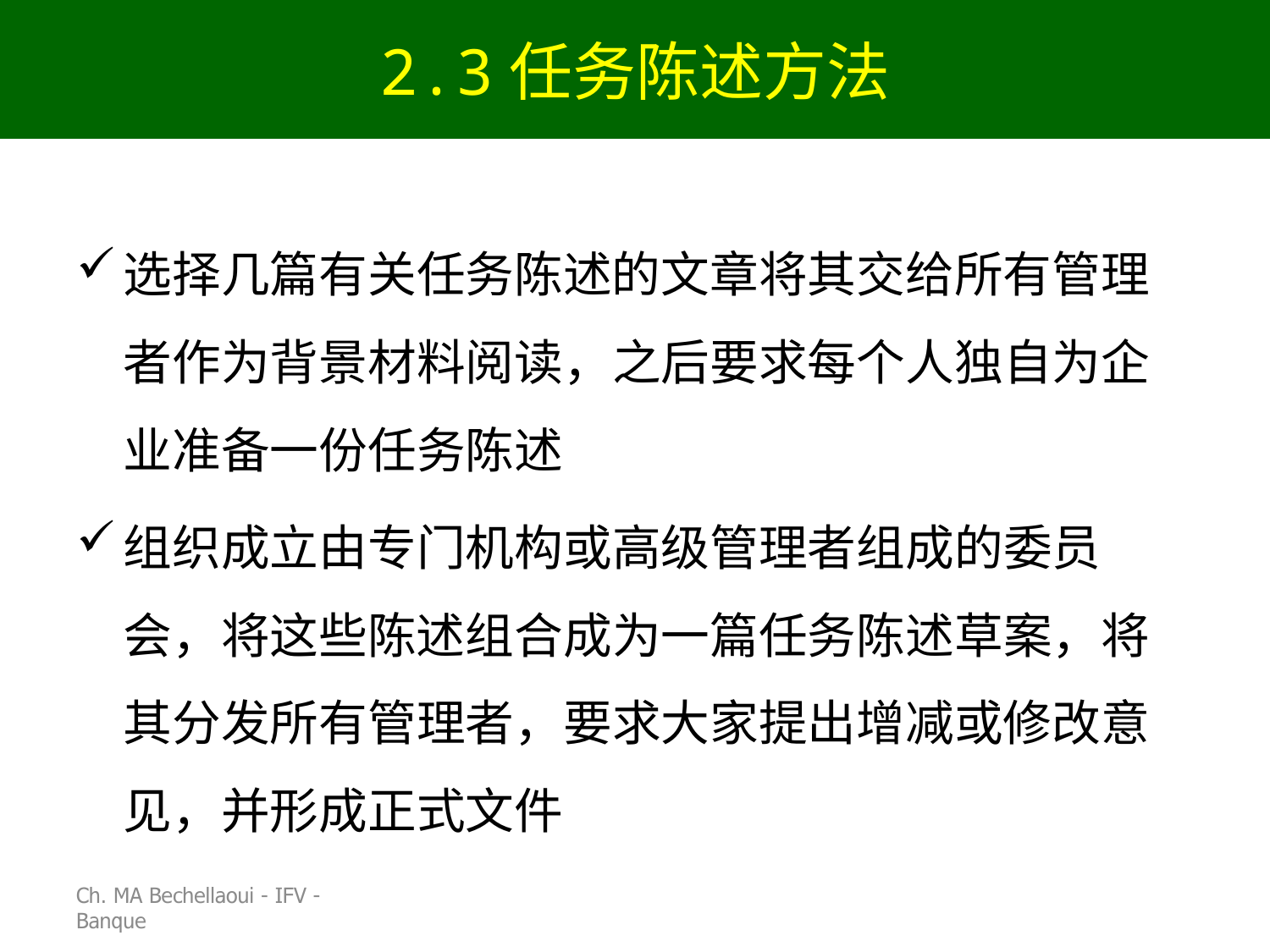

# 2.3任务陈述方法
Ch. MA Bechellaoui - IFV - Banque
选择几篇有关任务陈述的文章将其交给所有管理者作为背景材料阅读，之后要求每个人独自为企业准备一份任务陈述
组织成立由专门机构或高级管理者组成的委员会，将这些陈述组合成为一篇任务陈述草案，将其分发所有管理者，要求大家提出增减或修改意见，并形成正式文件